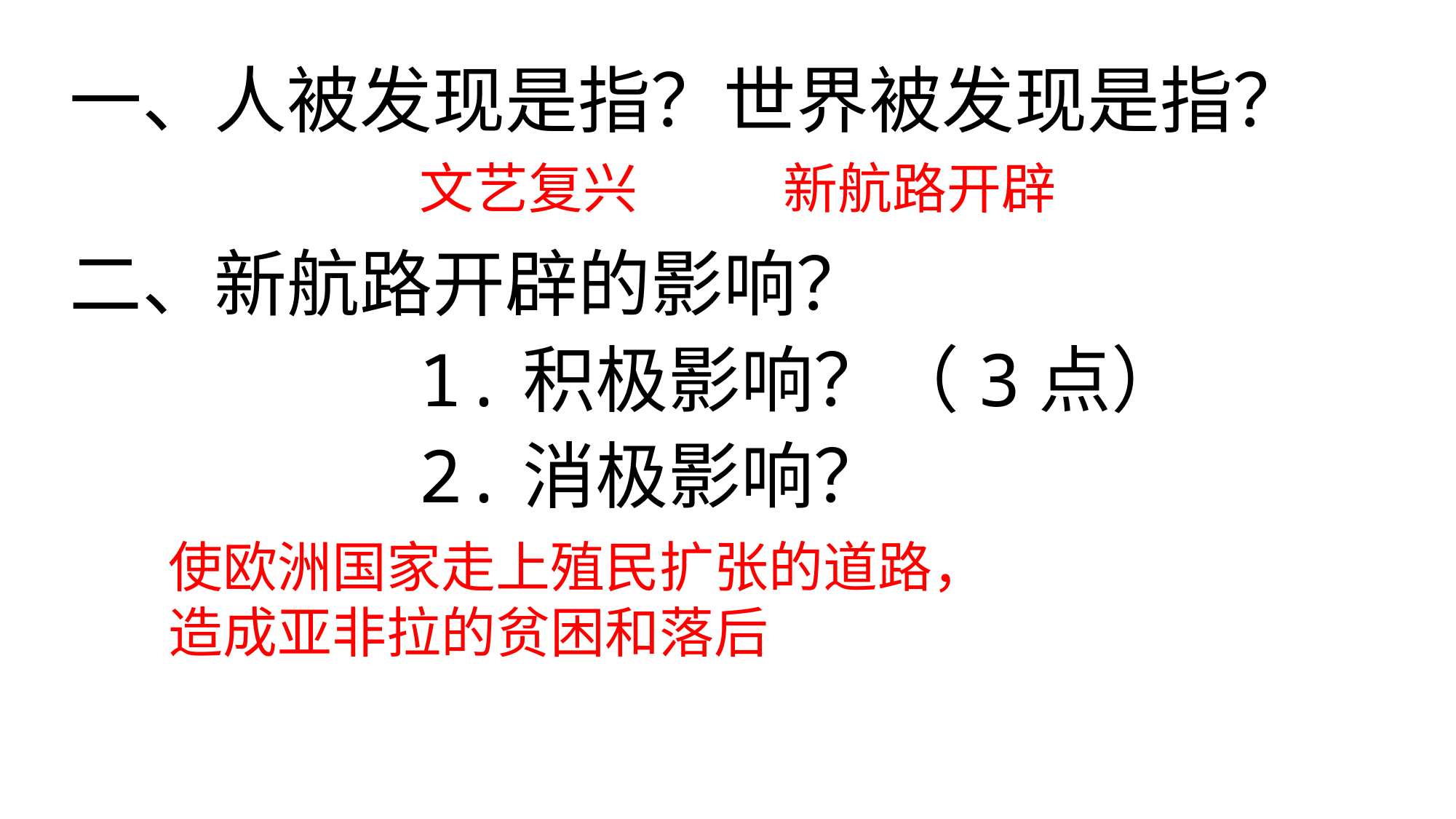

一、人被发现是指？世界被发现是指？

二、新航路开辟的影响？
        1.积极影响？（3点）
        2.消极影响？
文艺复兴            新航路开辟
使欧洲国家走上殖民扩张的道路，
造成亚非拉的贫困和落后